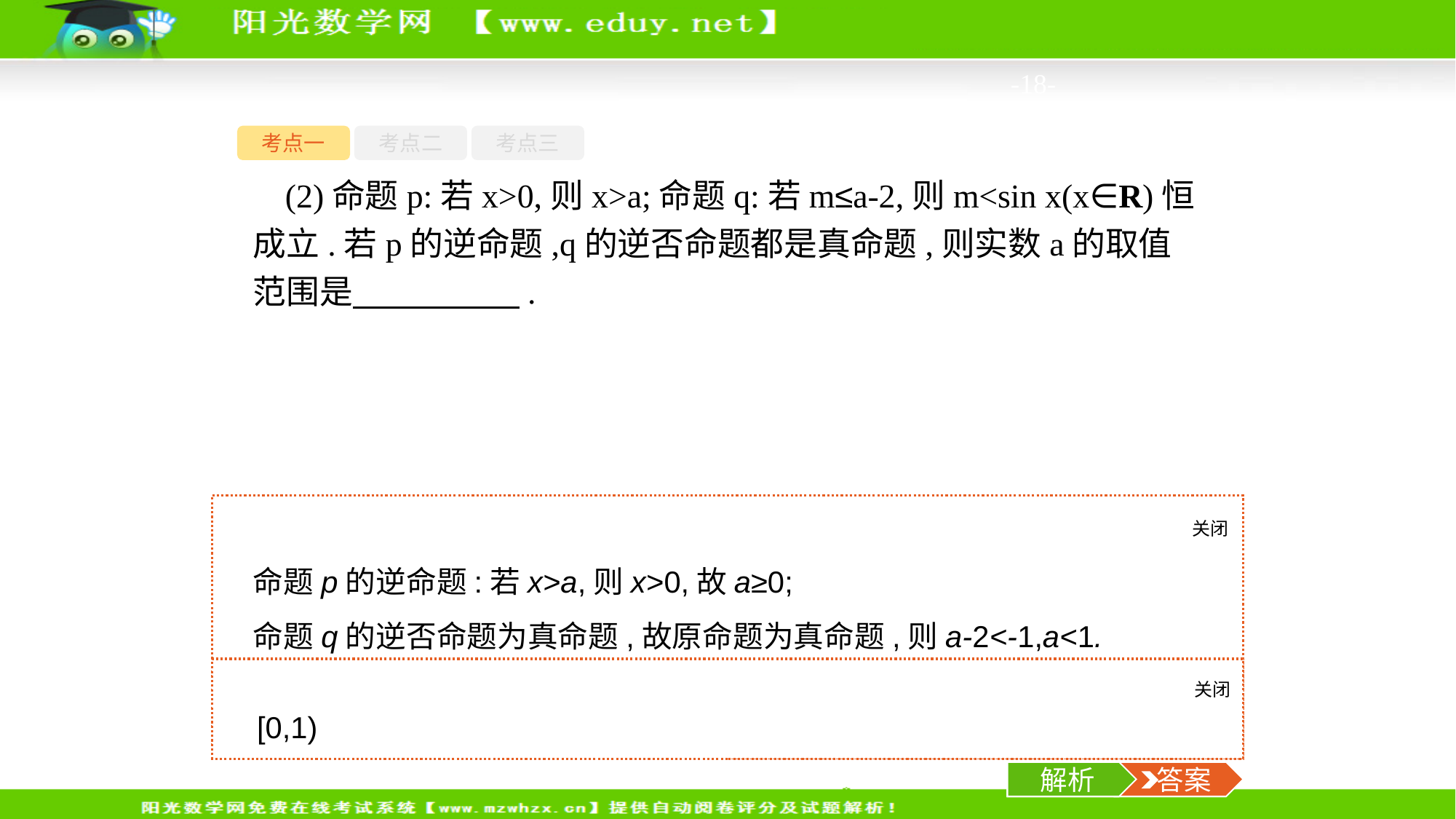

-18-
考点一
考点二
考点三
(2)命题p:若x>0,则x>a;命题q:若m≤a-2,则m<sin x(x∈R)恒成立.若p的逆命题,q的逆否命题都是真命题,则实数a的取值范围是　　　　　.

关闭
解析

命题p的逆命题:若x>a,则x>0,故a≥0;
命题q的逆否命题为真命题,故原命题为真命题,则a-2<-1,a<1.
则实数a的取值范围是[0,1).

关闭
解析
  答案

[0,1)
解析
  答案